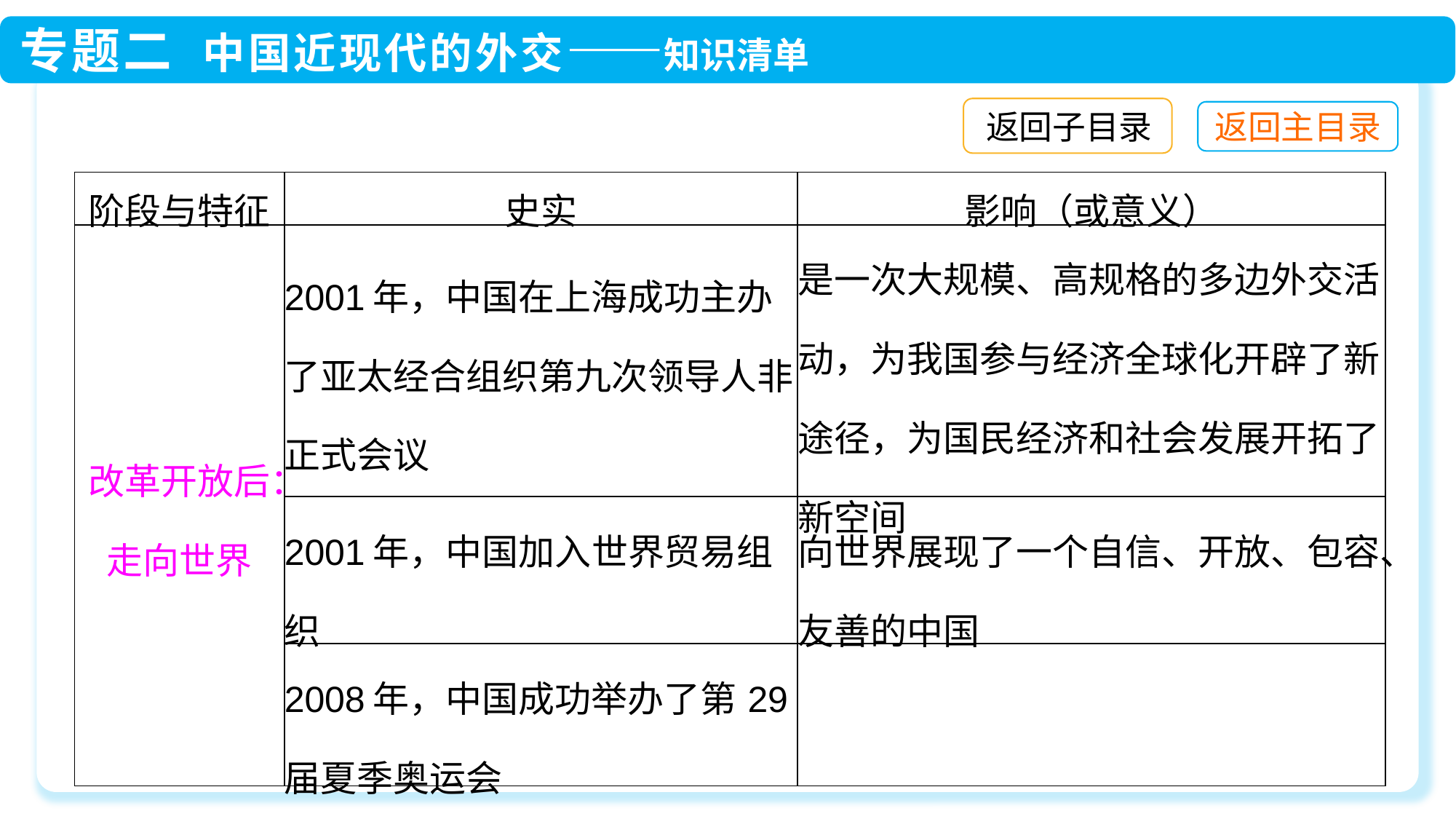

返回子目录
| 阶段与特征 | 史实 | 影响（或意义） |
| --- | --- | --- |
| 改革开放后：走向世界 | 2001年，中国在上海成功主办了亚太经合组织第九次领导人非正式会议 | 是一次大规模、高规格的多边外交活动，为我国参与经济全球化开辟了新途径，为国民经济和社会发展开拓了新空间 |
|  | 2001年，中国加入世界贸易组织 | 向世界展现了一个自信、开放、包容、友善的中国 |
|  | 2008年，中国成功举办了第29届夏季奥运会 |  |